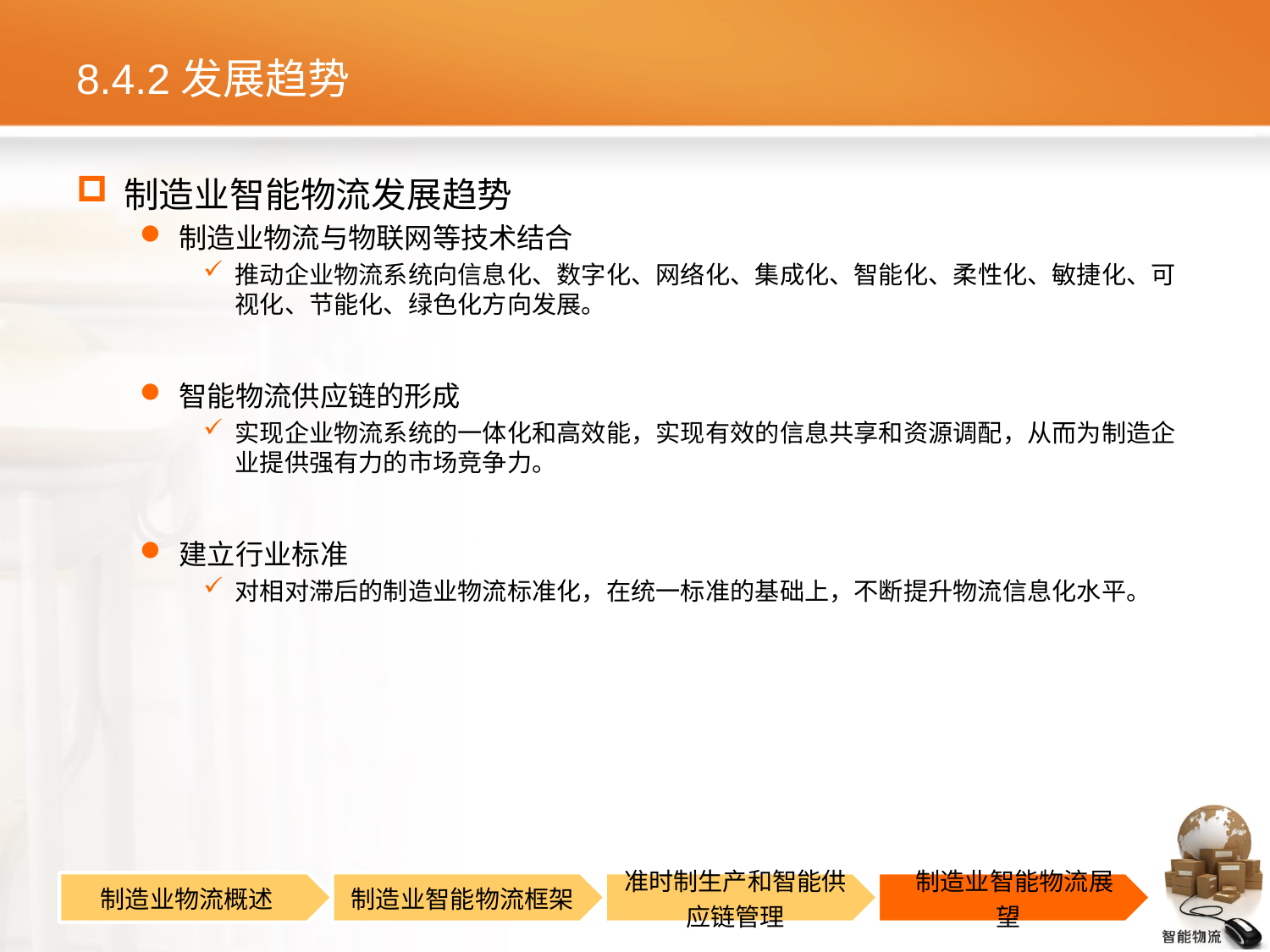

# 8.4.2发展趋势
制造业智能物流发展趋势
制造业物流与物联网等技术结合
推动企业物流系统向信息化、数字化、网络化、集成化、智能化、柔性化、敏捷化、可视化、节能化、绿色化方向发展。

智能物流供应链的形成
实现企业物流系统的一体化和高效能，实现有效的信息共享和资源调配，从而为制造企业提供强有力的市场竞争力。

建立行业标准
对相对滞后的制造业物流标准化，在统一标准的基础上，不断提升物流信息化水平。